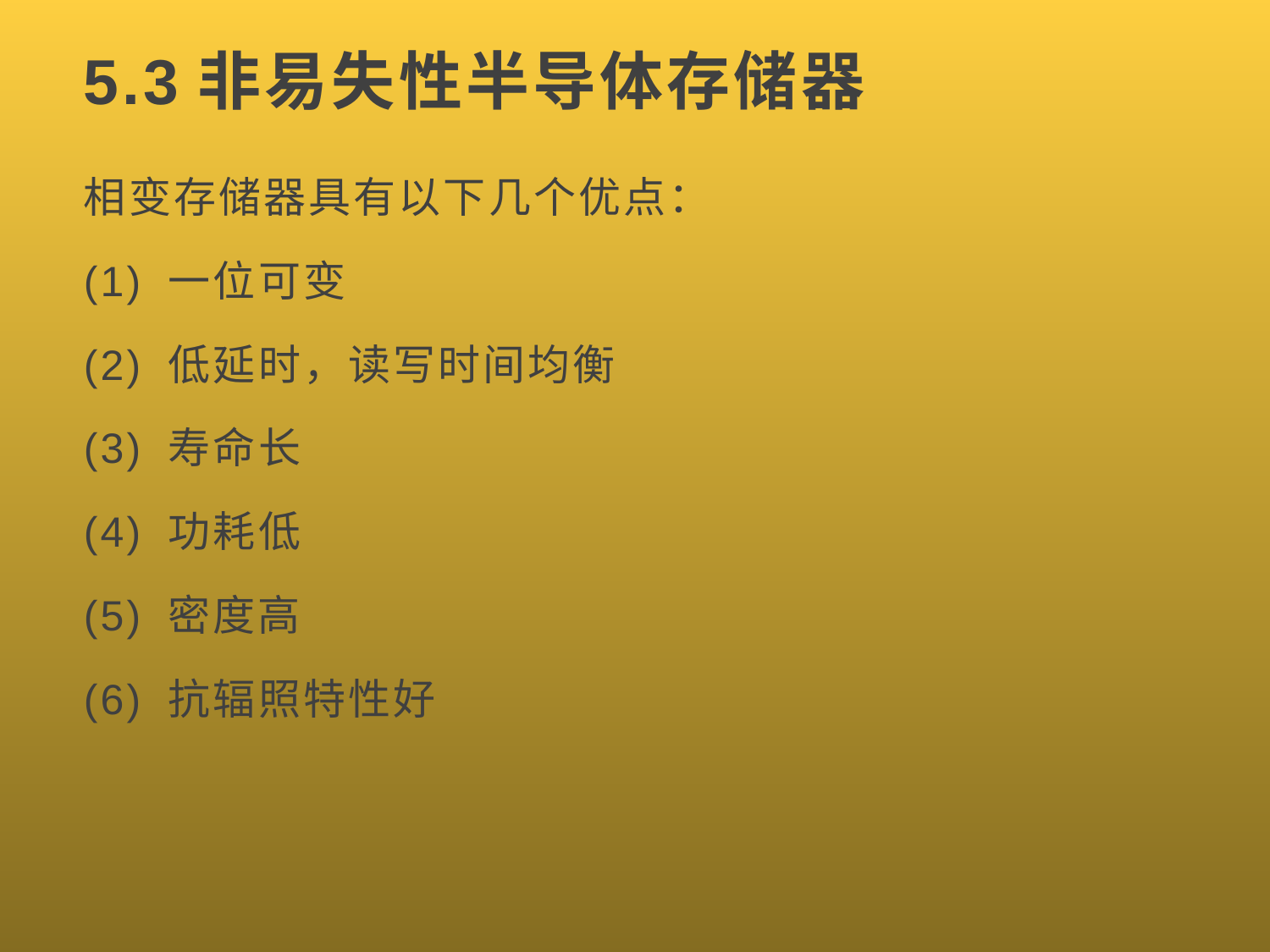

# 5.3非易失性半导体存储器

相变存储器具有以下几个优点：
(1) 一位可变
(2) 低延时，读写时间均衡
(3) 寿命长
(4) 功耗低
(5) 密度高
(6) 抗辐照特性好